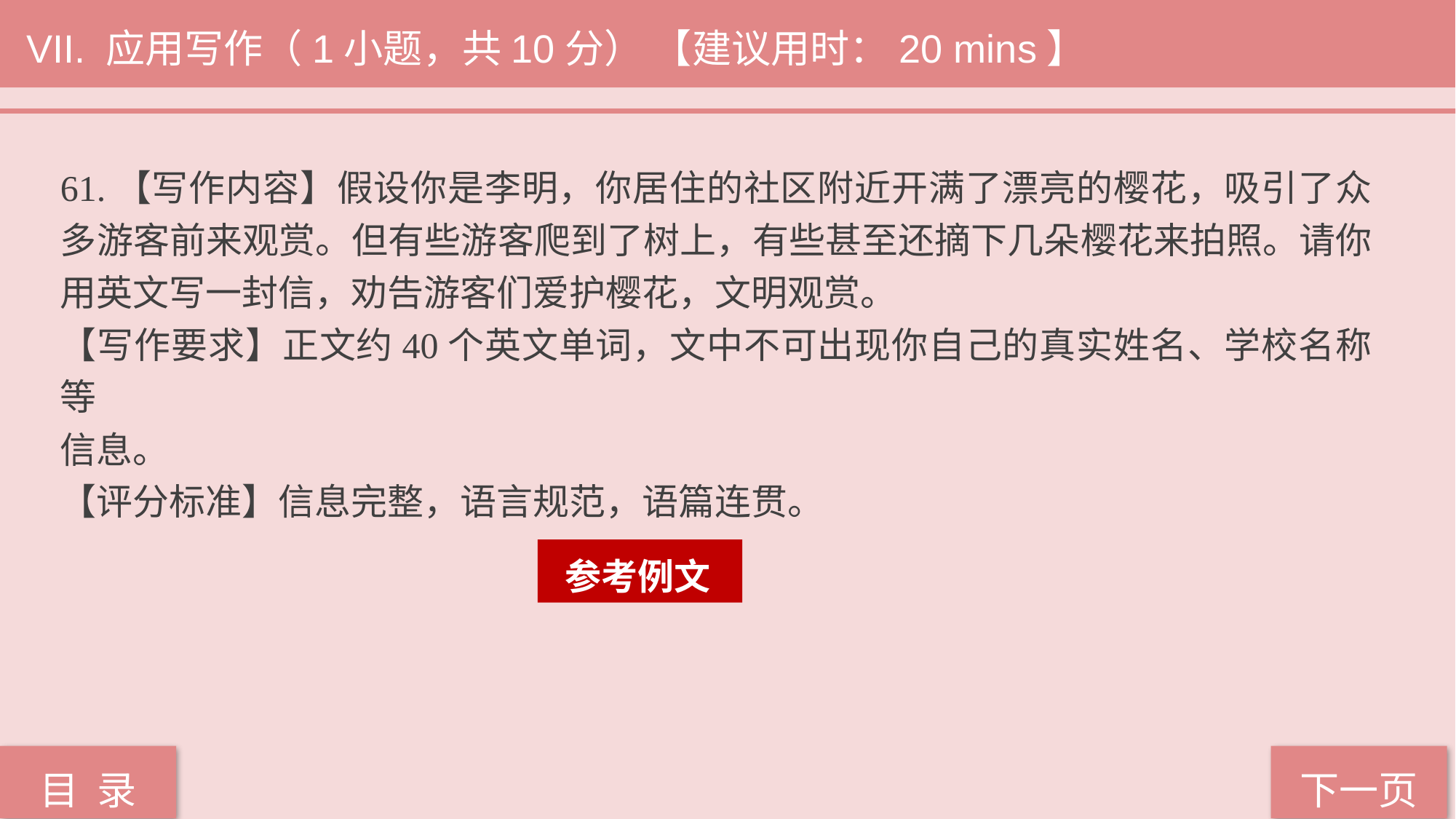

VII. 应用写作（1小题，共10分） 【建议用时：20 mins】
61.【写作内容】假设你是李明，你居住的社区附近开满了漂亮的樱花，吸引了众多游客前来观赏。但有些游客爬到了树上，有些甚至还摘下几朵樱花来拍照。请你用英文写一封信，劝告游客们爱护樱花，文明观赏。
【写作要求】正文约40个英文单词，文中不可出现你自己的真实姓名、学校名称等
信息。
【评分标准】信息完整，语言规范，语篇连贯。
 参考例文